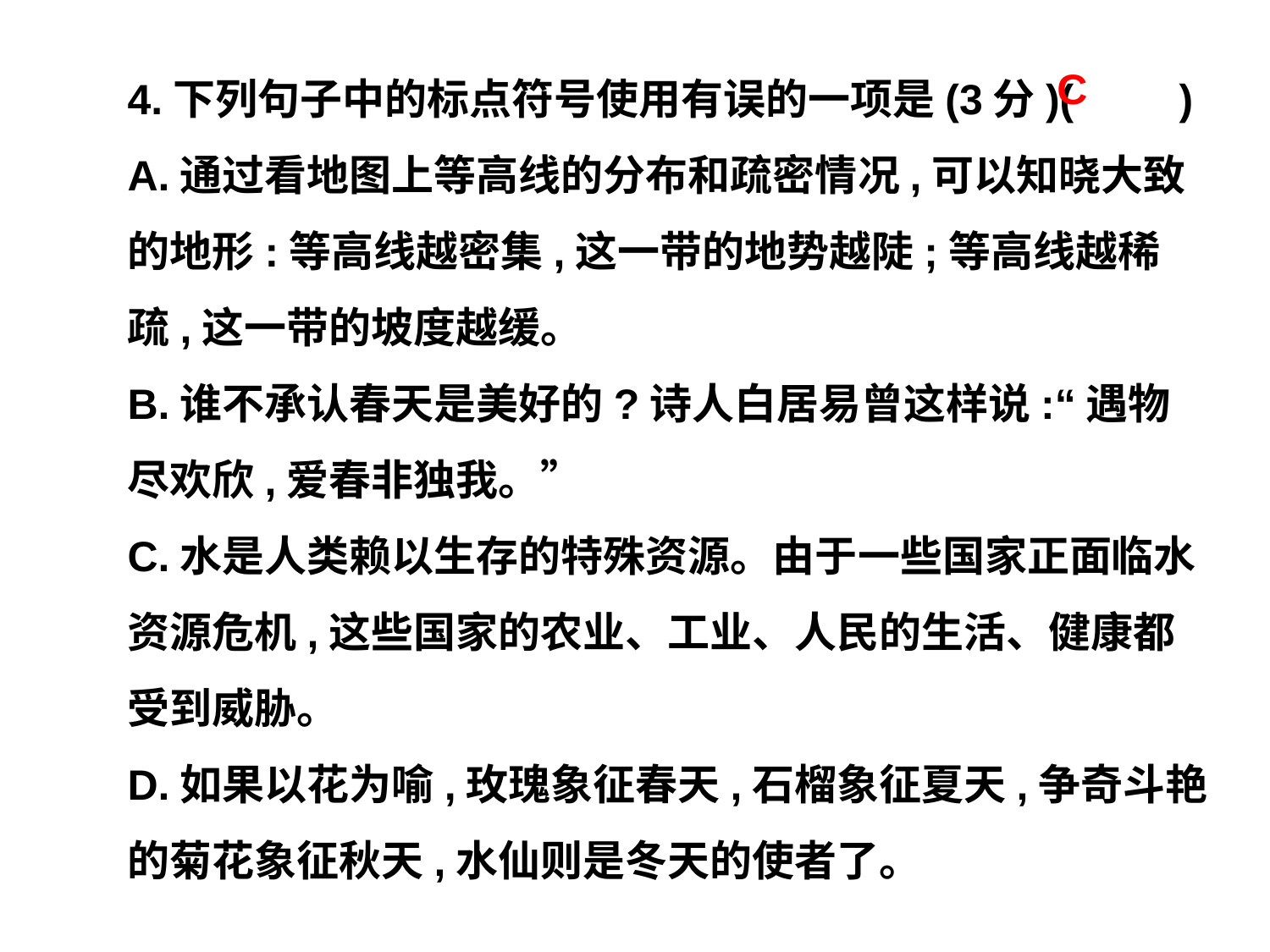

4.下列句子中的标点符号使用有误的一项是(3分)(　　)
A.通过看地图上等高线的分布和疏密情况,可以知晓大致的地形:等高线越密集,这一带的地势越陡;等高线越稀疏,这一带的坡度越缓。
B.谁不承认春天是美好的?诗人白居易曾这样说:“遇物尽欢欣,爱春非独我。”
C.水是人类赖以生存的特殊资源。由于一些国家正面临水资源危机,这些国家的农业、工业、人民的生活、健康都受到威胁。
D.如果以花为喻,玫瑰象征春天,石榴象征夏天,争奇斗艳的菊花象征秋天,水仙则是冬天的使者了。
C